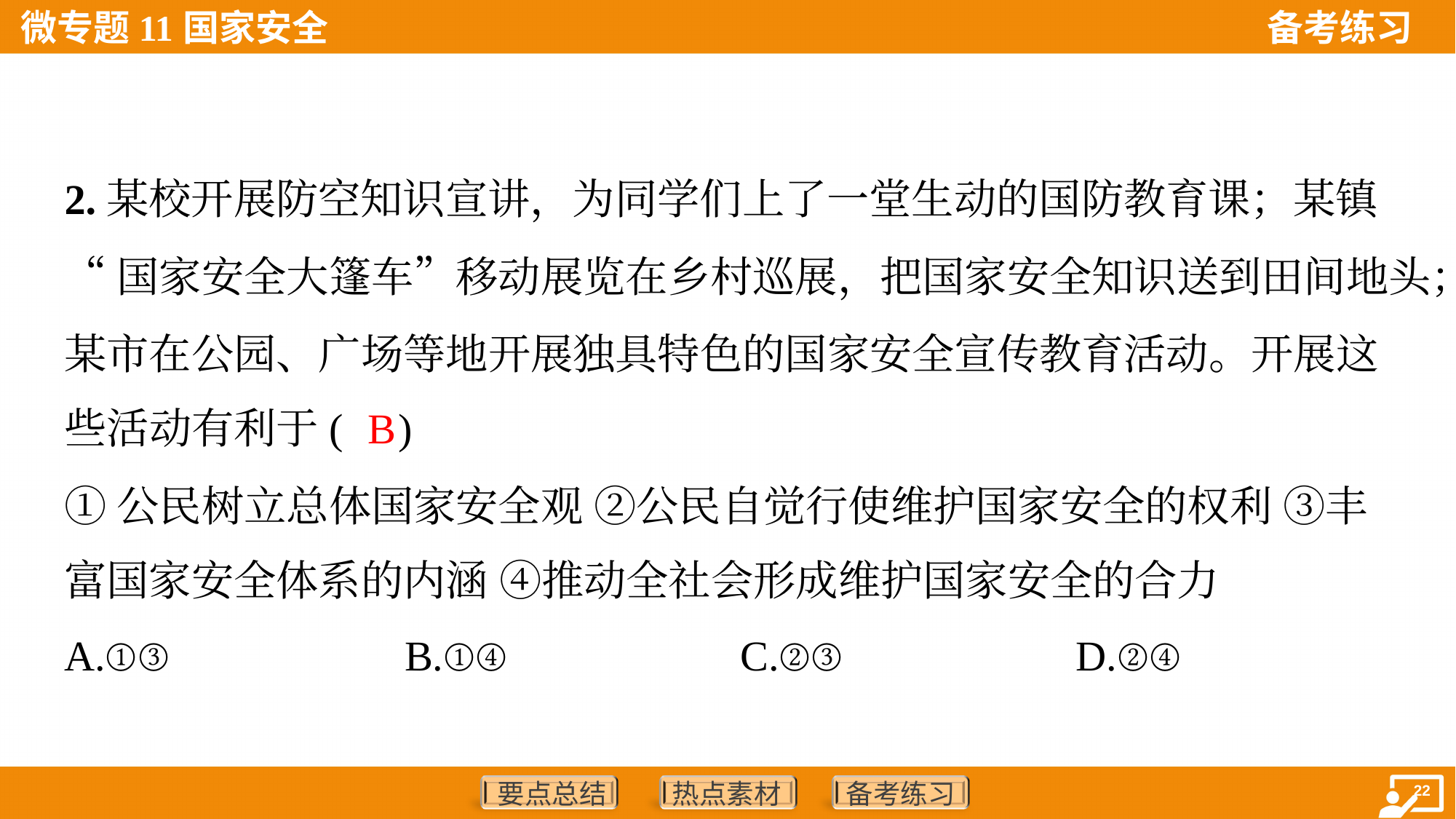

2.某校开展防空知识宣讲，为同学们上了一堂生动的国防教育课；某镇
“国家安全大篷车”移动展览在乡村巡展，把国家安全知识送到田间地头；
某市在公园、广场等地开展独具特色的国家安全宣传教育活动。开展这
些活动有利于(     )
B
①公民树立总体国家安全观 ②公民自觉行使维护国家安全的权利 ③丰
富国家安全体系的内涵 ④推动全社会形成维护国家安全的合力
A.①③	B.①④	C.②③	D.②④